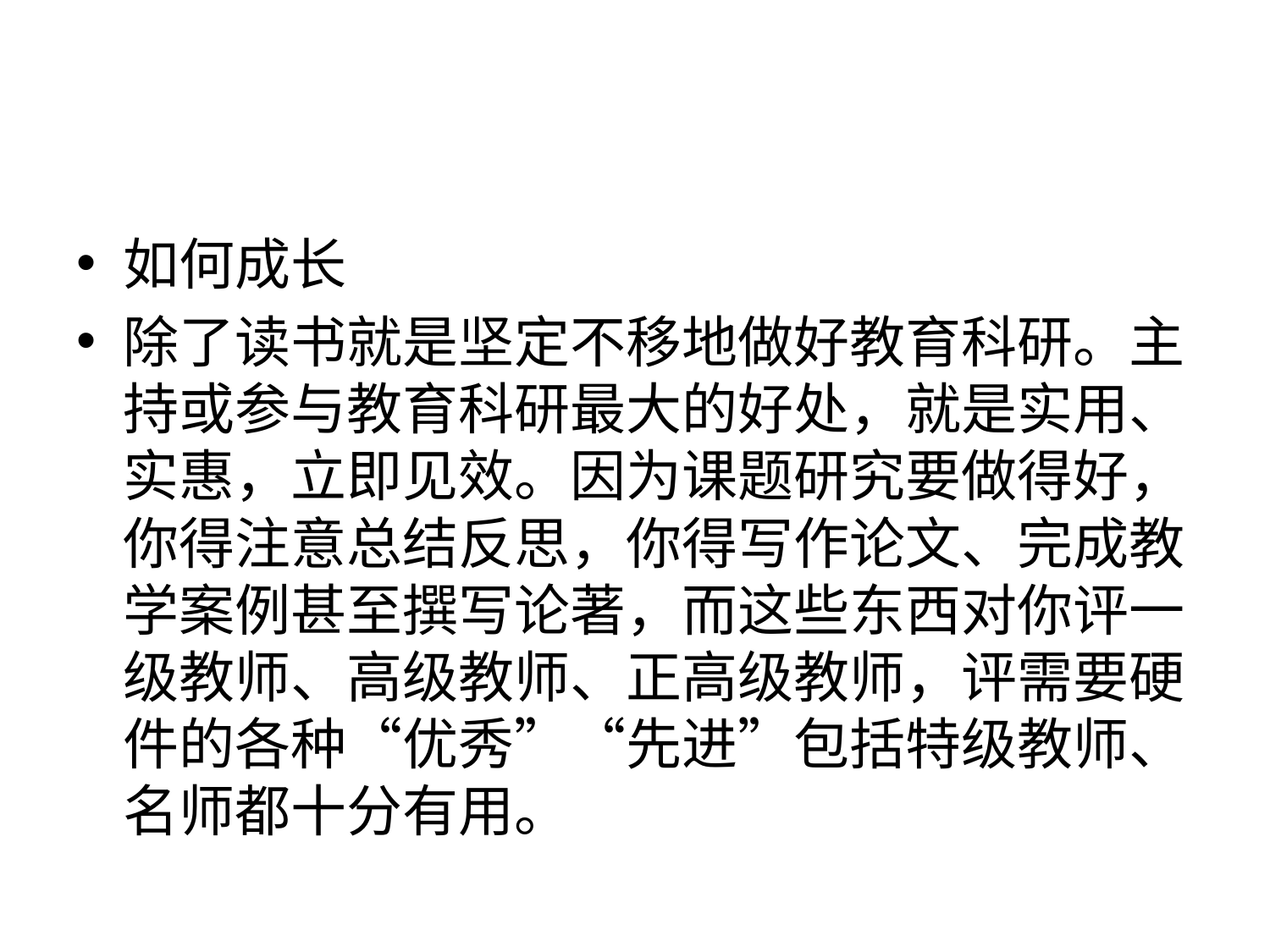

#
如何成长
除了读书就是坚定不移地做好教育科研。主持或参与教育科研最大的好处，就是实用、实惠，立即见效。因为课题研究要做得好，你得注意总结反思，你得写作论文、完成教学案例甚至撰写论著，而这些东西对你评一级教师、高级教师、正高级教师，评需要硬件的各种“优秀”“先进”包括特级教师、名师都十分有用。